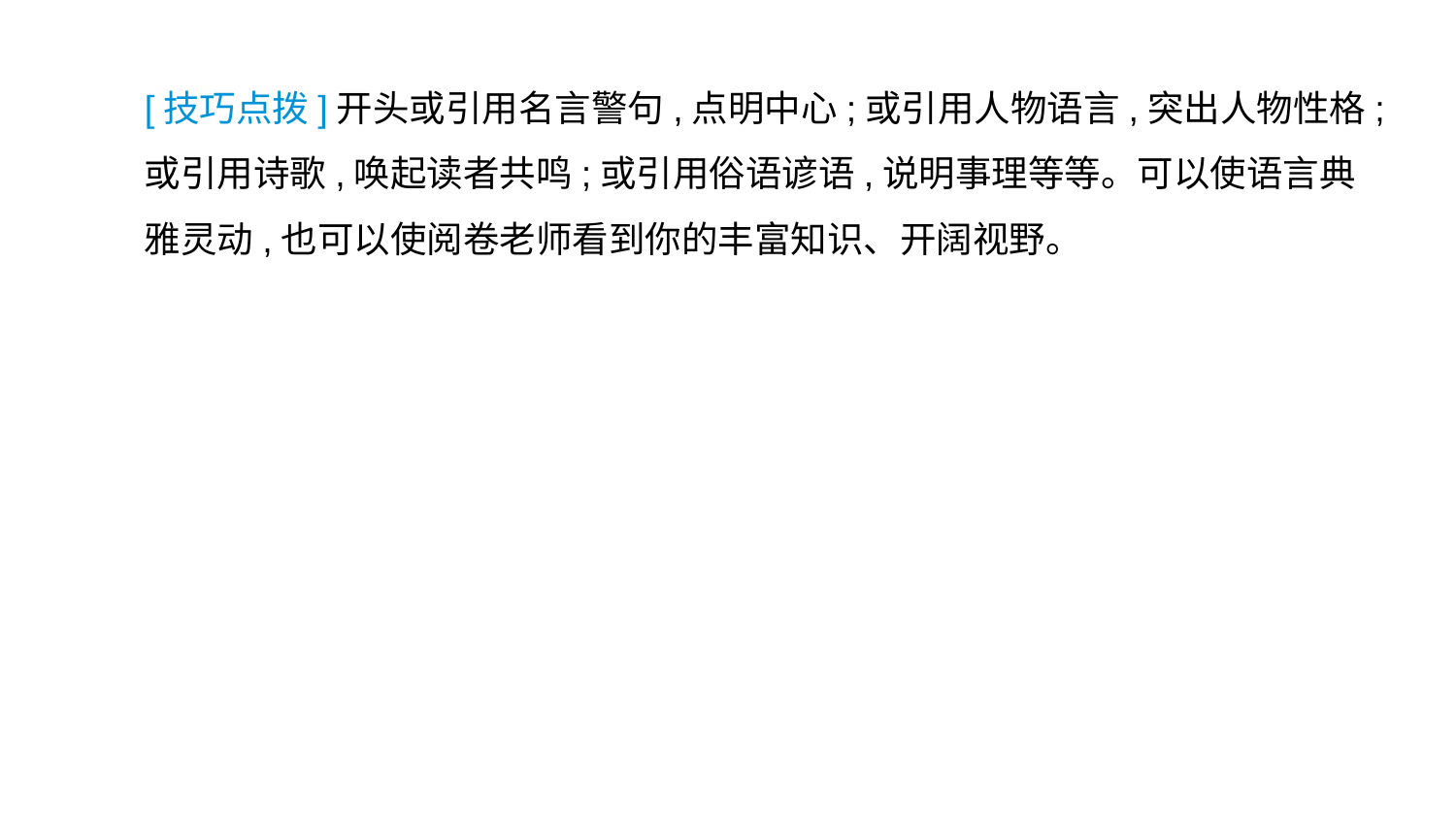

[技巧点拨]开头或引用名言警句,点明中心;或引用人物语言,突出人物性格;或引用诗歌,唤起读者共鸣;或引用俗语谚语,说明事理等等。可以使语言典雅灵动,也可以使阅卷老师看到你的丰富知识、开阔视野。